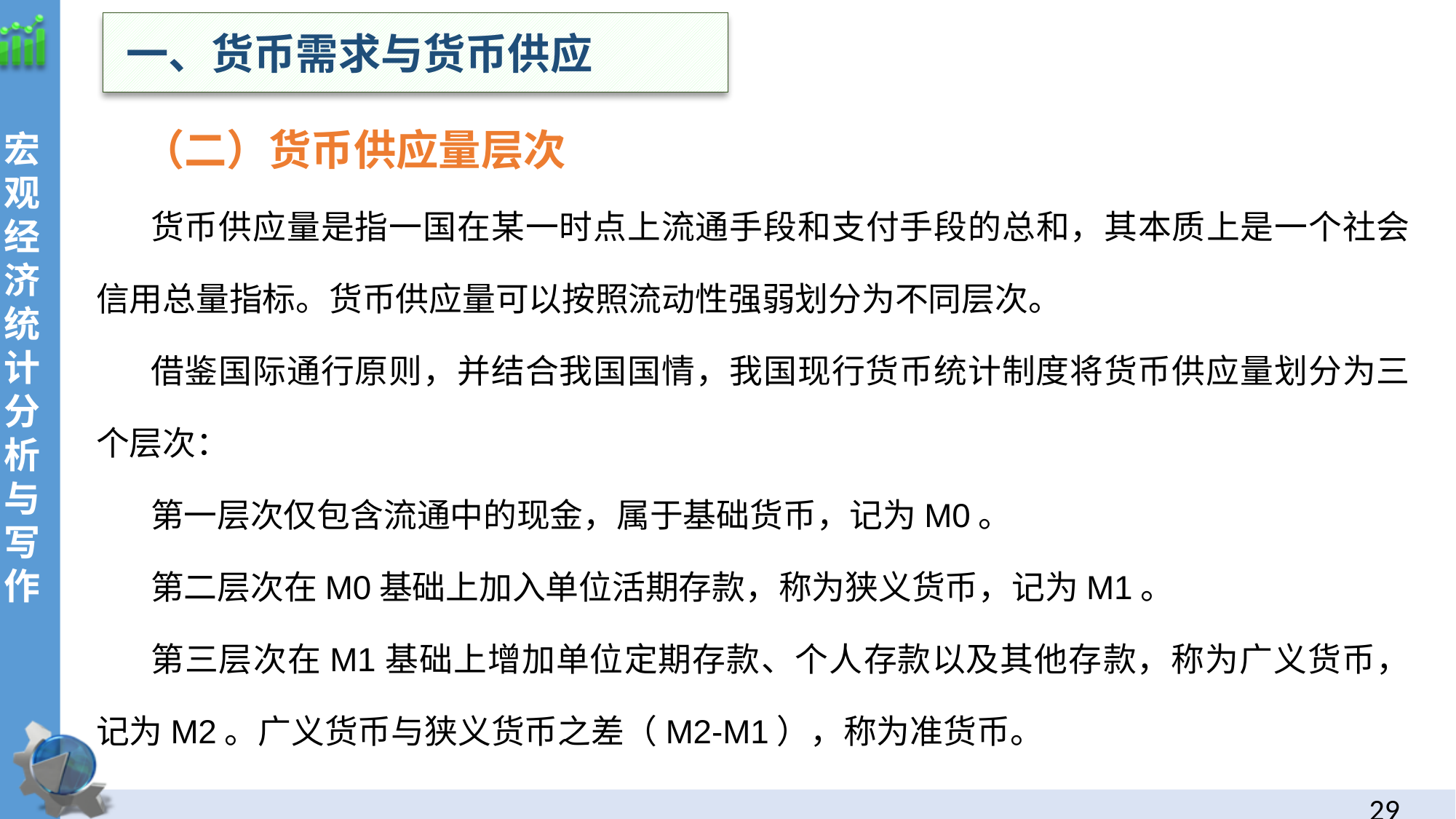

一、货币需求与货币供应
 （二）货币供应量层次
货币供应量是指一国在某一时点上流通手段和支付手段的总和，其本质上是一个社会信用总量指标。货币供应量可以按照流动性强弱划分为不同层次。
借鉴国际通行原则，并结合我国国情，我国现行货币统计制度将货币供应量划分为三个层次：
第一层次仅包含流通中的现金，属于基础货币，记为M0。
第二层次在M0基础上加入单位活期存款，称为狭义货币，记为M1。
第三层次在M1基础上增加单位定期存款、个人存款以及其他存款，称为广义货币，记为M2。广义货币与狭义货币之差（M2-M1），称为准货币。

29